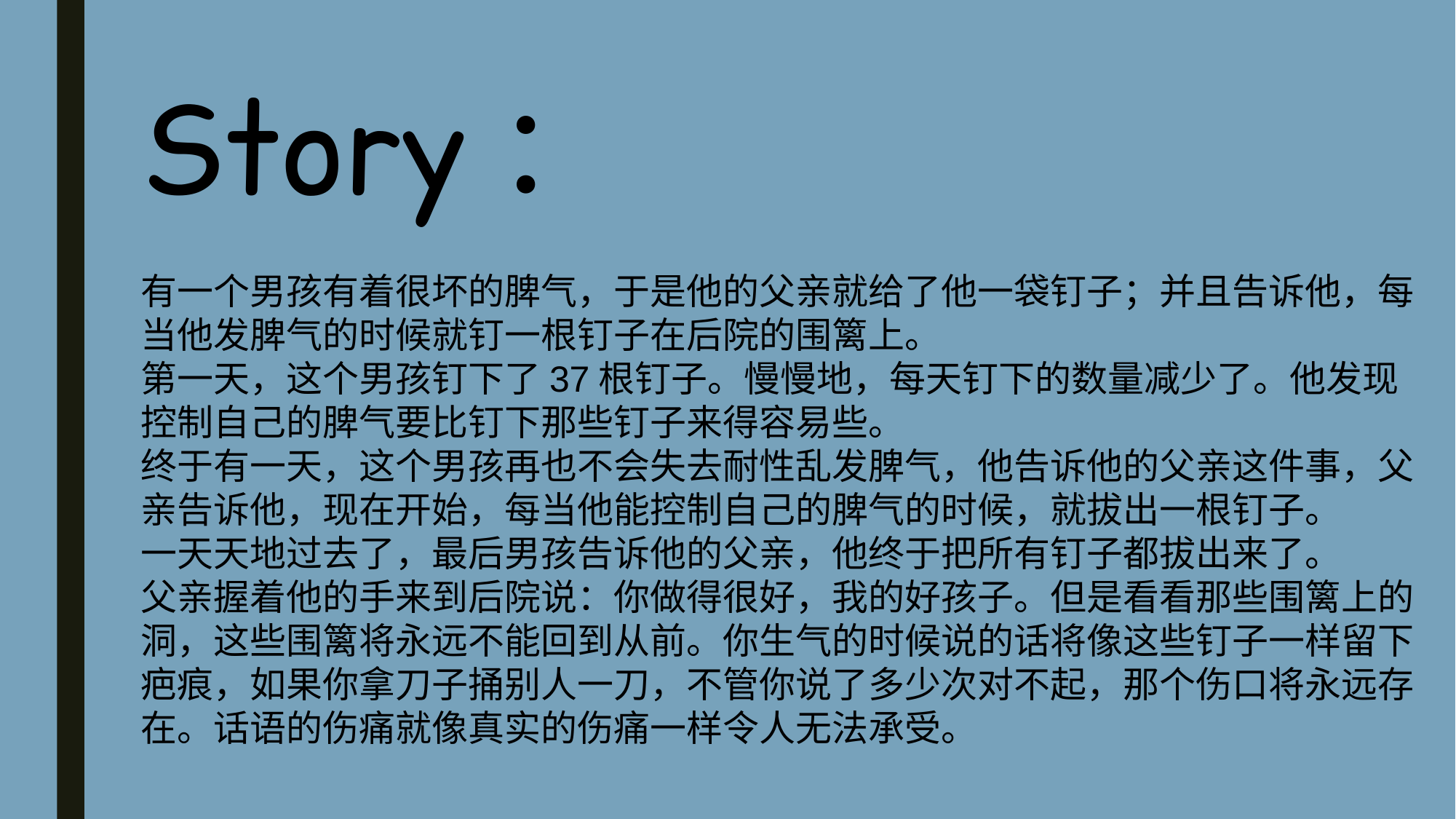

Story：
有一个男孩有着很坏的脾气，于是他的父亲就给了他一袋钉子；并且告诉他，每当他发脾气的时候就钉一根钉子在后院的围篱上。
第一天，这个男孩钉下了37根钉子。慢慢地，每天钉下的数量减少了。他发现控制自己的脾气要比钉下那些钉子来得容易些。
终于有一天，这个男孩再也不会失去耐性乱发脾气，他告诉他的父亲这件事，父亲告诉他，现在开始，每当他能控制自己的脾气的时候，就拔出一根钉子。
一天天地过去了，最后男孩告诉他的父亲，他终于把所有钉子都拔出来了。
父亲握着他的手来到后院说：你做得很好，我的好孩子。但是看看那些围篱上的洞，这些围篱将永远不能回到从前。你生气的时候说的话将像这些钉子一样留下疤痕，如果你拿刀子捅别人一刀，不管你说了多少次对不起，那个伤口将永远存在。话语的伤痛就像真实的伤痛一样令人无法承受。